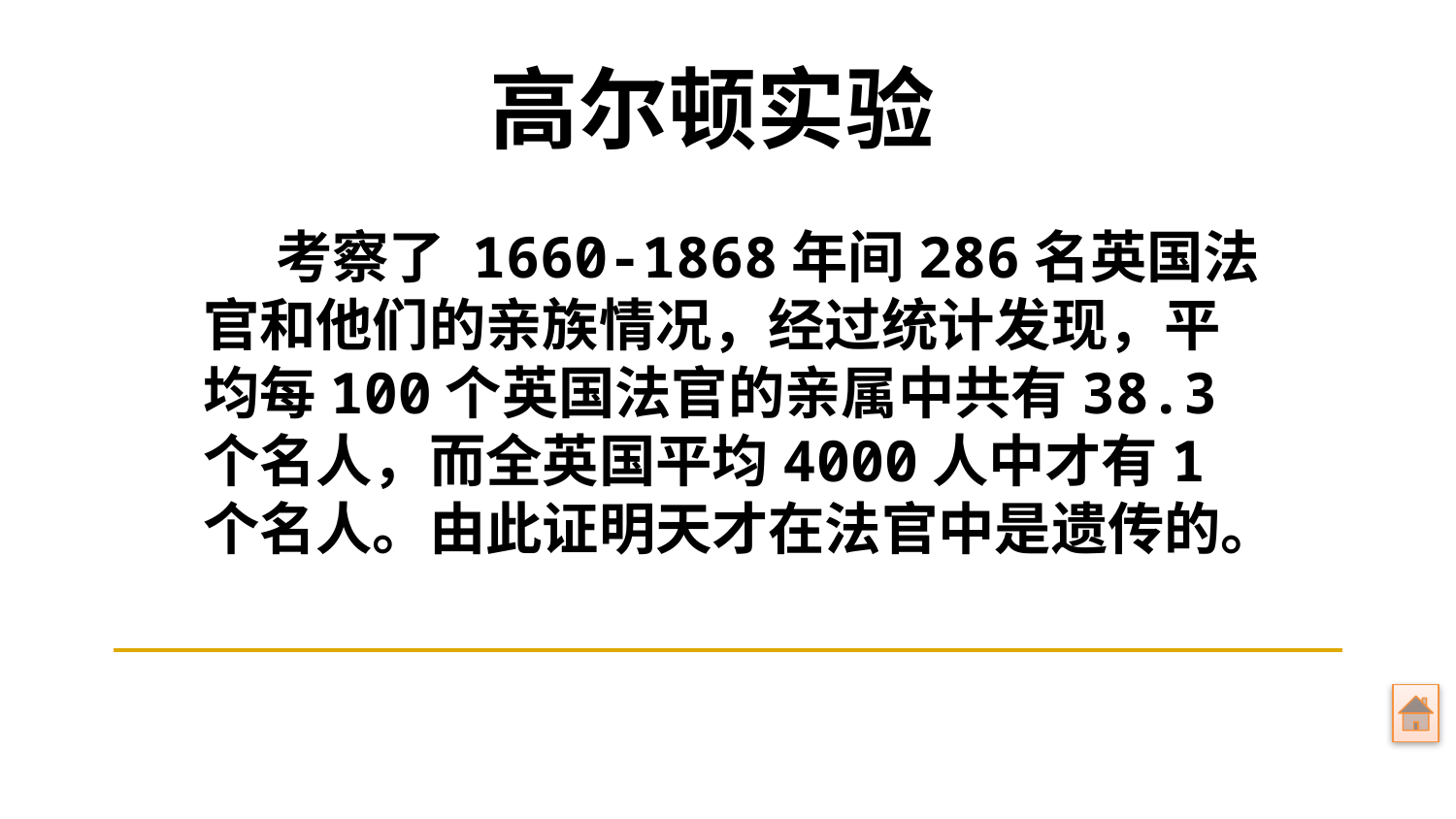

高尔顿实验
考察了 1660-1868年间286名英国法官和他们的亲族情况，经过统计发现，平均每100个英国法官的亲属中共有38.3个名人，而全英国平均4000人中才有1个名人。由此证明天才在法官中是遗传的。